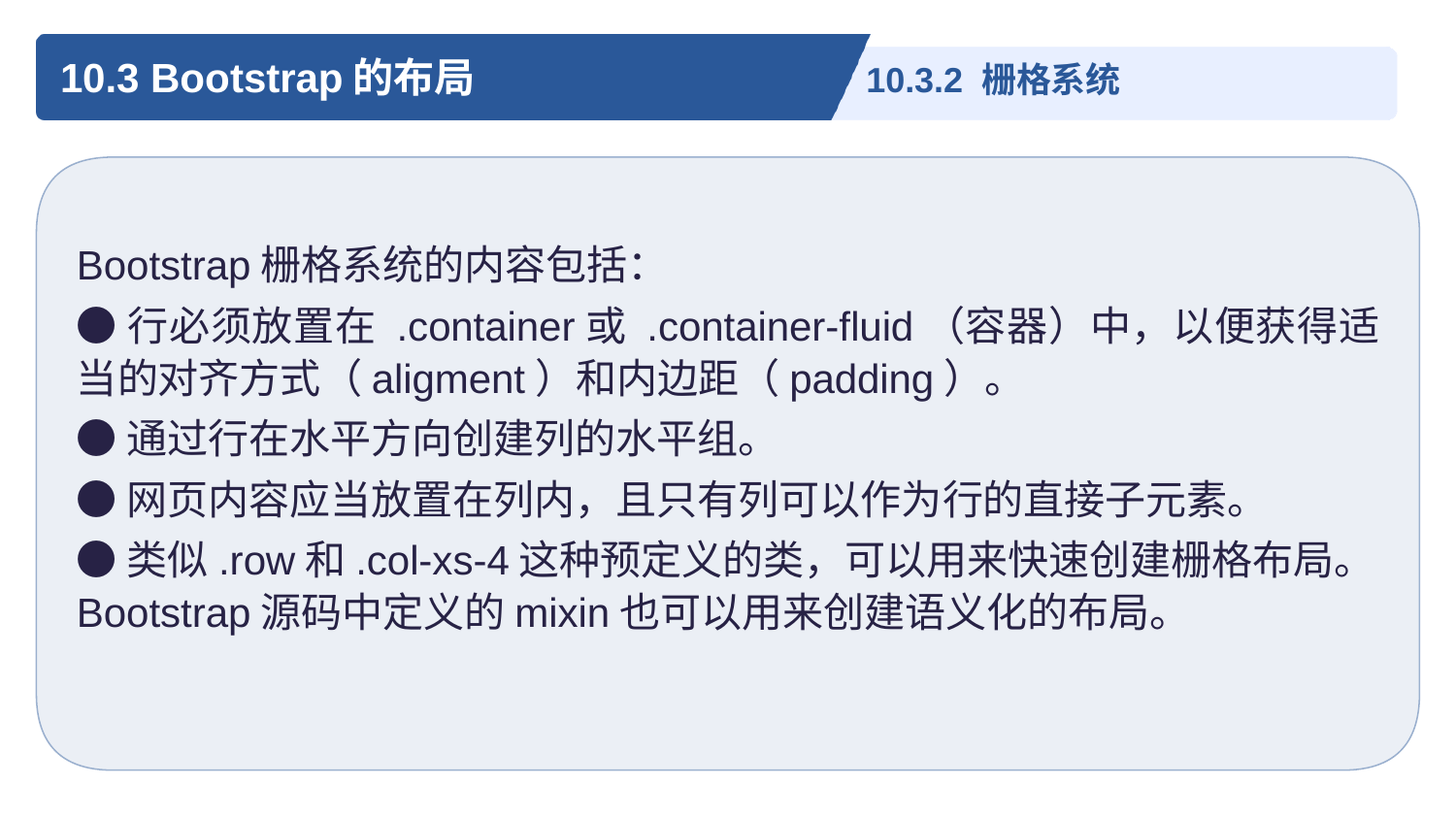

10.3 Bootstrap的布局
10.3.2 栅格系统

Bootstrap栅格系统的内容包括：
●行必须放置在 .container或 .container-fluid（容器）中，以便获得适当的对齐方式（aligment）和内边距（padding）。
●通过行在水平方向创建列的水平组。
●网页内容应当放置在列内，且只有列可以作为行的直接子元素。
●类似.row和.col-xs-4这种预定义的类，可以用来快速创建栅格布局。Bootstrap源码中定义的mixin也可以用来创建语义化的布局。